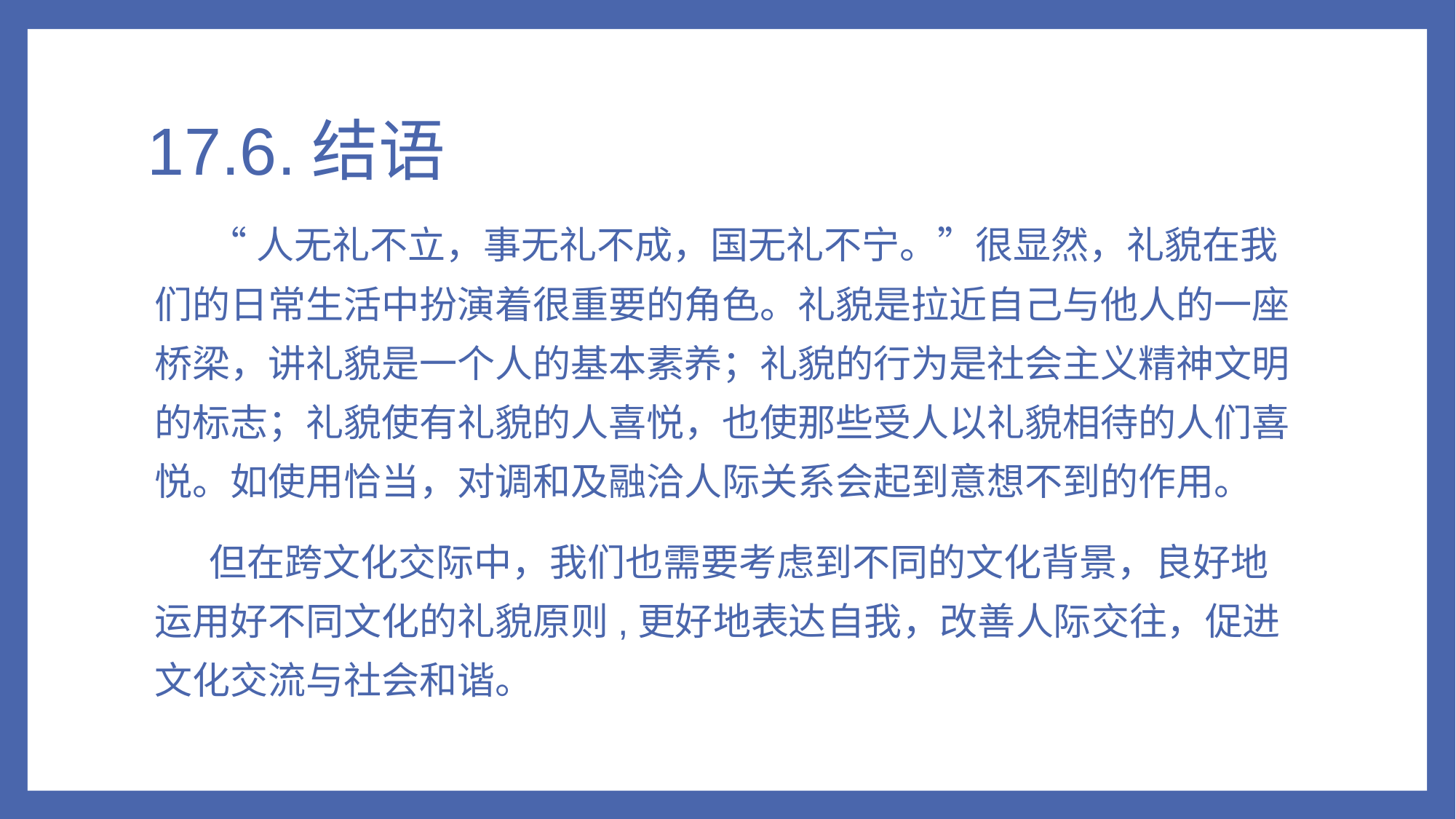

# 17.6.结语
“人无礼不立，事无礼不成，国无礼不宁。”很显然，礼貌在我们的日常生活中扮演着很重要的角色。礼貌是拉近自己与他人的一座桥梁，讲礼貌是一个人的基本素养；礼貌的行为是社会主义精神文明的标志；礼貌使有礼貌的人喜悦，也使那些受人以礼貌相待的人们喜悦。如使用恰当，对调和及融洽人际关系会起到意想不到的作用。
但在跨文化交际中，我们也需要考虑到不同的文化背景，良好地运用好不同文化的礼貌原则,更好地表达自我，改善人际交往，促进文化交流与社会和谐。